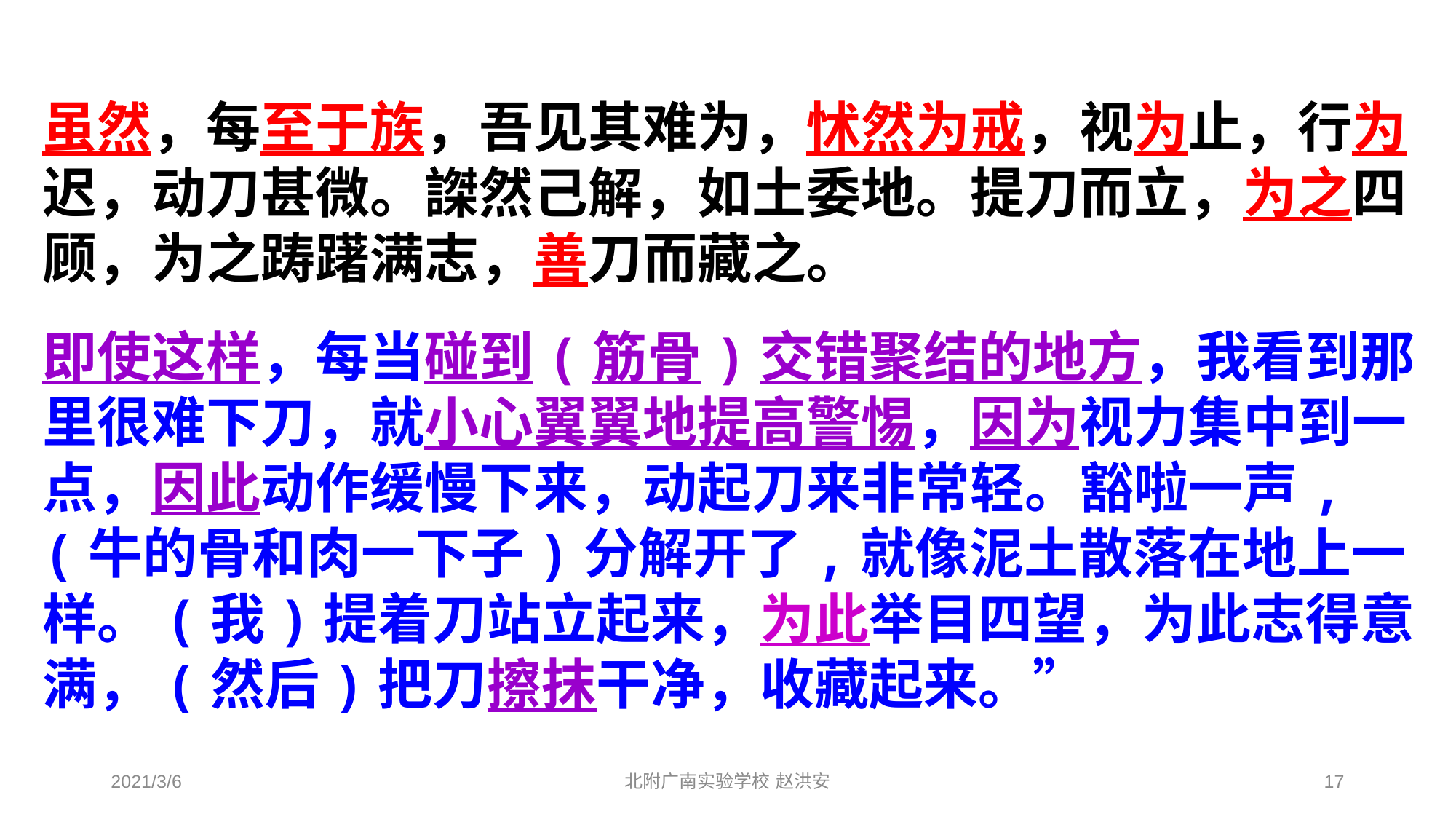

虽然，每至于族，吾见其难为，怵然为戒，视为止，行为迟，动刀甚微。謋然己解，如土委地。提刀而立，为之四顾，为之踌躇满志，善刀而藏之。
即使这样，每当碰到(筋骨)交错聚结的地方，我看到那里很难下刀，就小心翼翼地提高警惕，因为视力集中到一点，因此动作缓慢下来，动起刀来非常轻。豁啦一声,(牛的骨和肉一下子)分解开了,就像泥土散落在地上一样。(我)提着刀站立起来，为此举目四望，为此志得意满，(然后)把刀擦抹干净，收藏起来。”
2021/3/6
北附广南实验学校 赵洪安
17